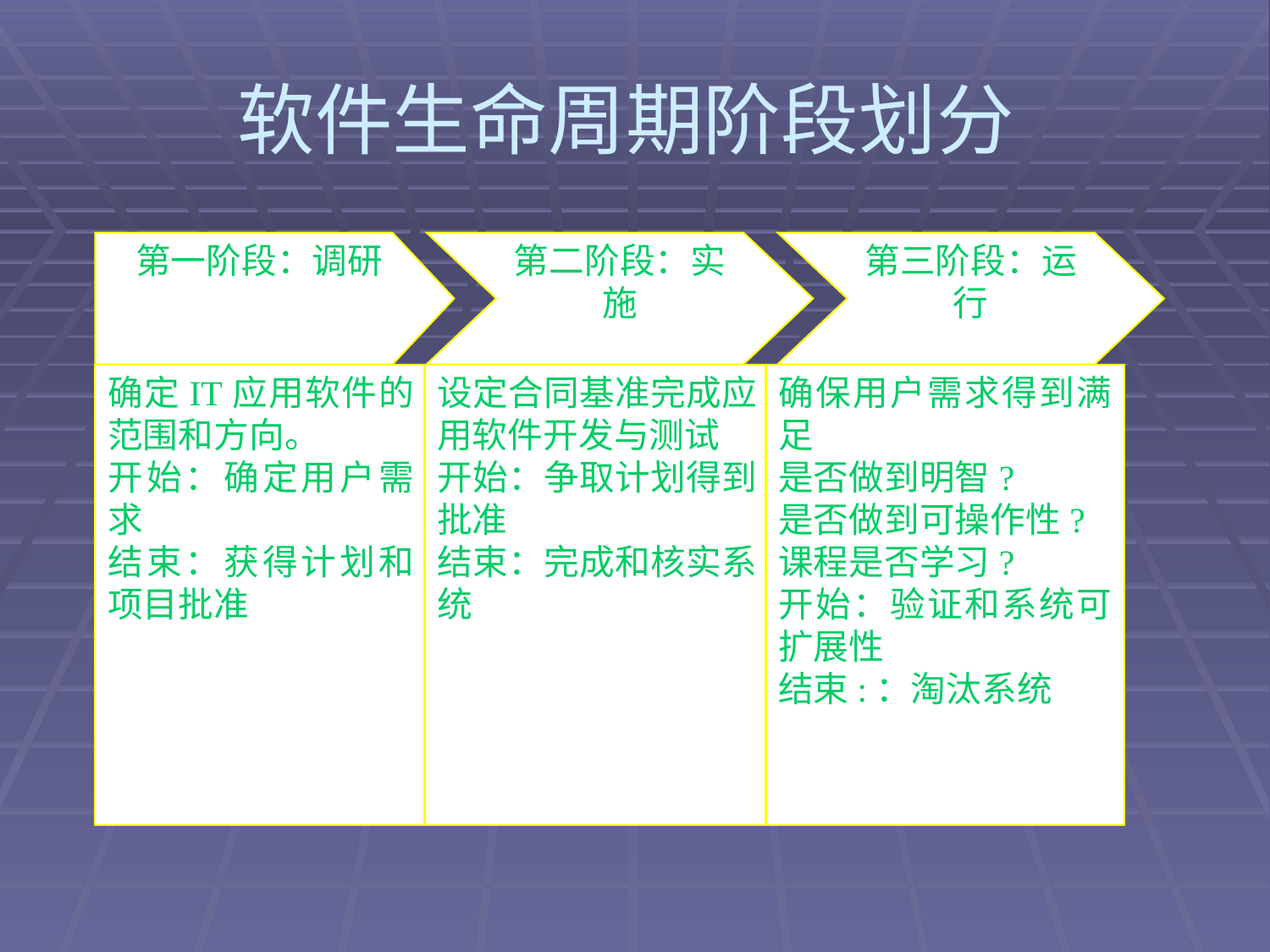

# 软件生命周期阶段划分
第一阶段：调研
第二阶段：实施
第三阶段：运行
确定IT应用软件的范围和方向。
开始：确定用户需求
结束：获得计划和项目批准
设定合同基准完成应用软件开发与测试
开始：争取计划得到批准
结束：完成和核实系统
确保用户需求得到满足
是否做到明智?
是否做到可操作性?
课程是否学习?
开始：验证和系统可扩展性
结束:：淘汰系统